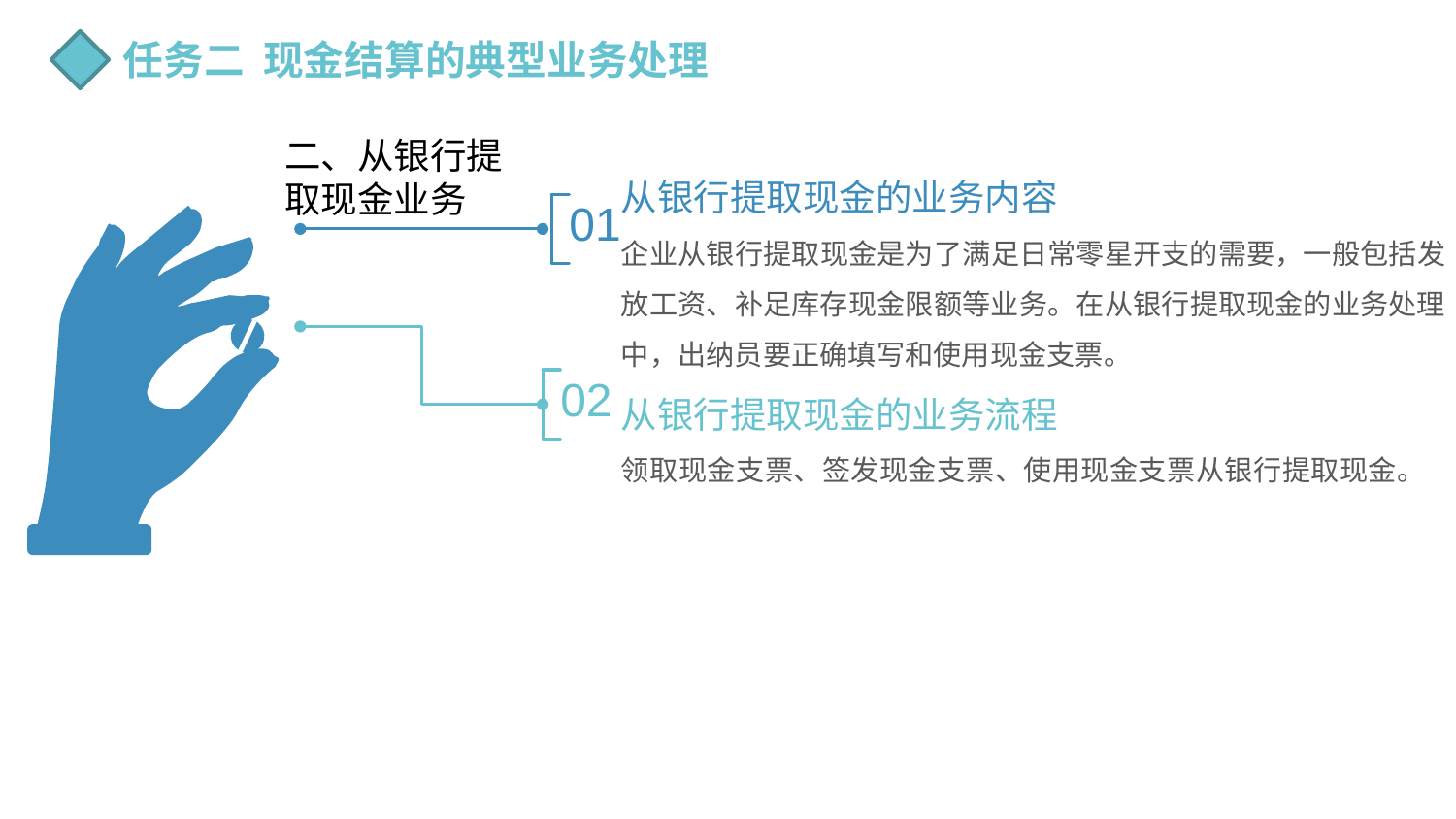

任务二  现金结算的典型业务处理

二、从银行提取现金业务
从银行提取现金的业务内容
企业从银行提取现金是为了满足日常零星开支的需要，一般包括发放工资、补足库存现金限额等业务。在从银行提取现金的业务处理中，出纳员要正确填写和使用现金支票。
01

02
从银行提取现金的业务流程
领取现金支票、签发现金支票、使用现金支票从银行提取现金。